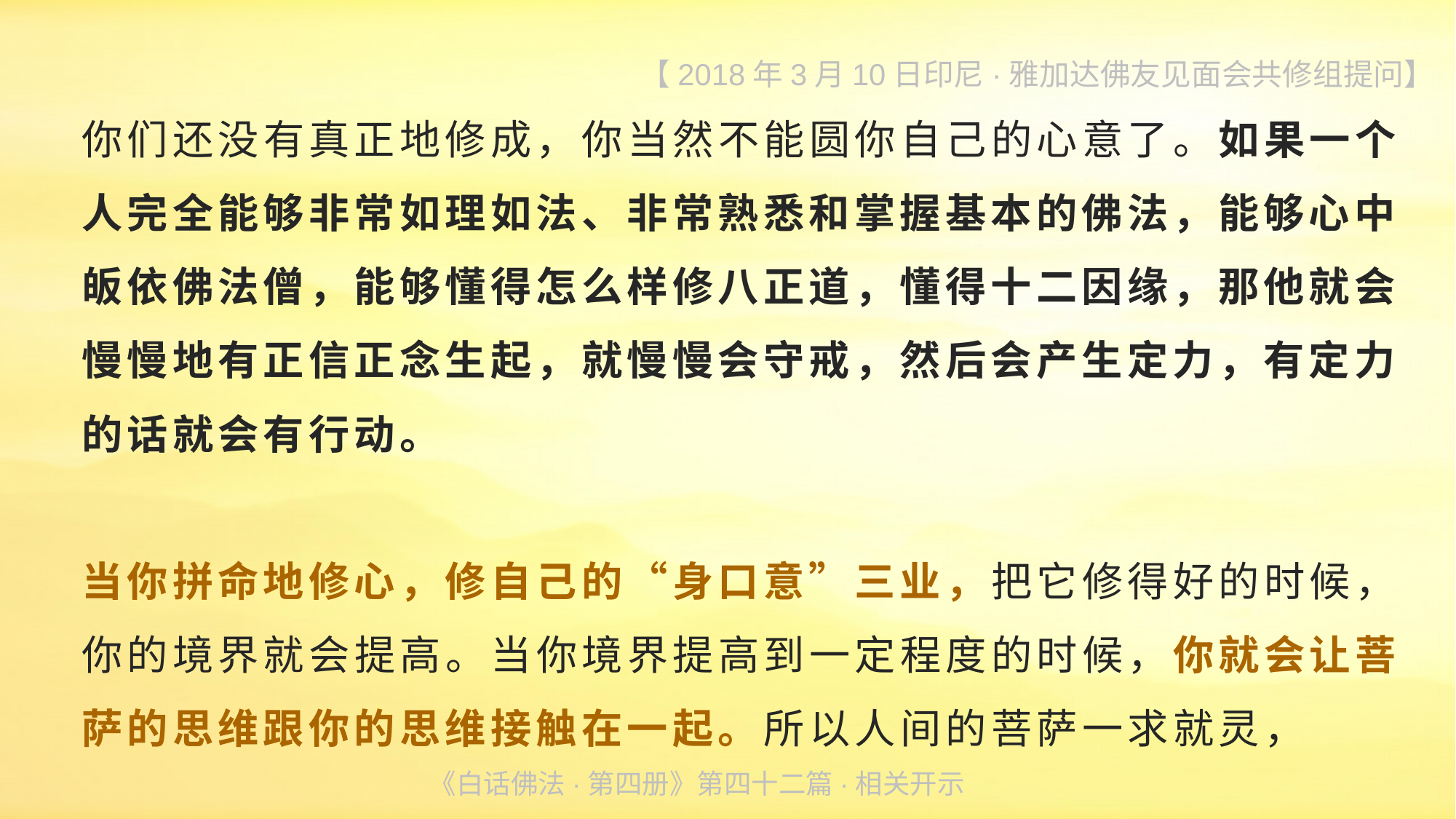

【2018年3月10日印尼·雅加达佛友见面会共修组提问】
你们还没有真正地修成，你当然不能圆你自己的心意了。如果一个人完全能够非常如理如法、非常熟悉和掌握基本的佛法，能够心中皈依佛法僧，能够懂得怎么样修八正道，懂得十二因缘，那他就会慢慢地有正信正念生起，就慢慢会守戒，然后会产生定力，有定力的话就会有行动。

当你拼命地修心，修自己的“身口意”三业，把它修得好的时候，你的境界就会提高。当你境界提高到一定程度的时候，你就会让菩萨的思维跟你的思维接触在一起。所以人间的菩萨一求就灵，
《白话佛法·第四册》第四十二篇·相关开示